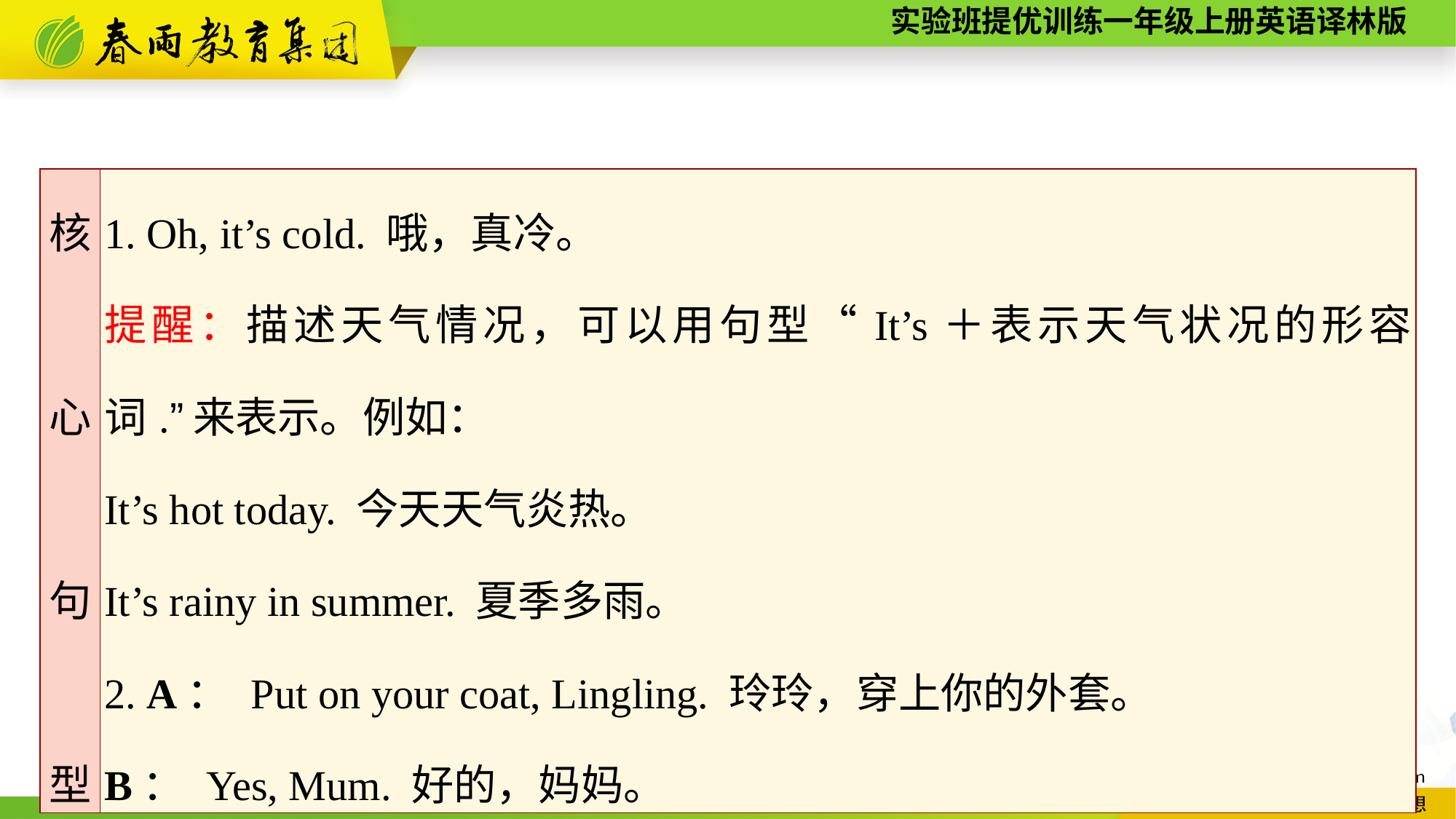

| 核　心　句　型 | 1. Oh, it’s cold. 哦，真冷。 提醒：描述天气情况，可以用句型“It’s＋表示天气状况的形容词.”来表示。例如： It’s hot today. 今天天气炎热。　 It’s rainy in summer. 夏季多雨。 2. A： Put on your coat, Lingling. 玲玲，穿上你的外套。 B： Yes, Mum. 好的，妈妈。 |
| --- | --- |